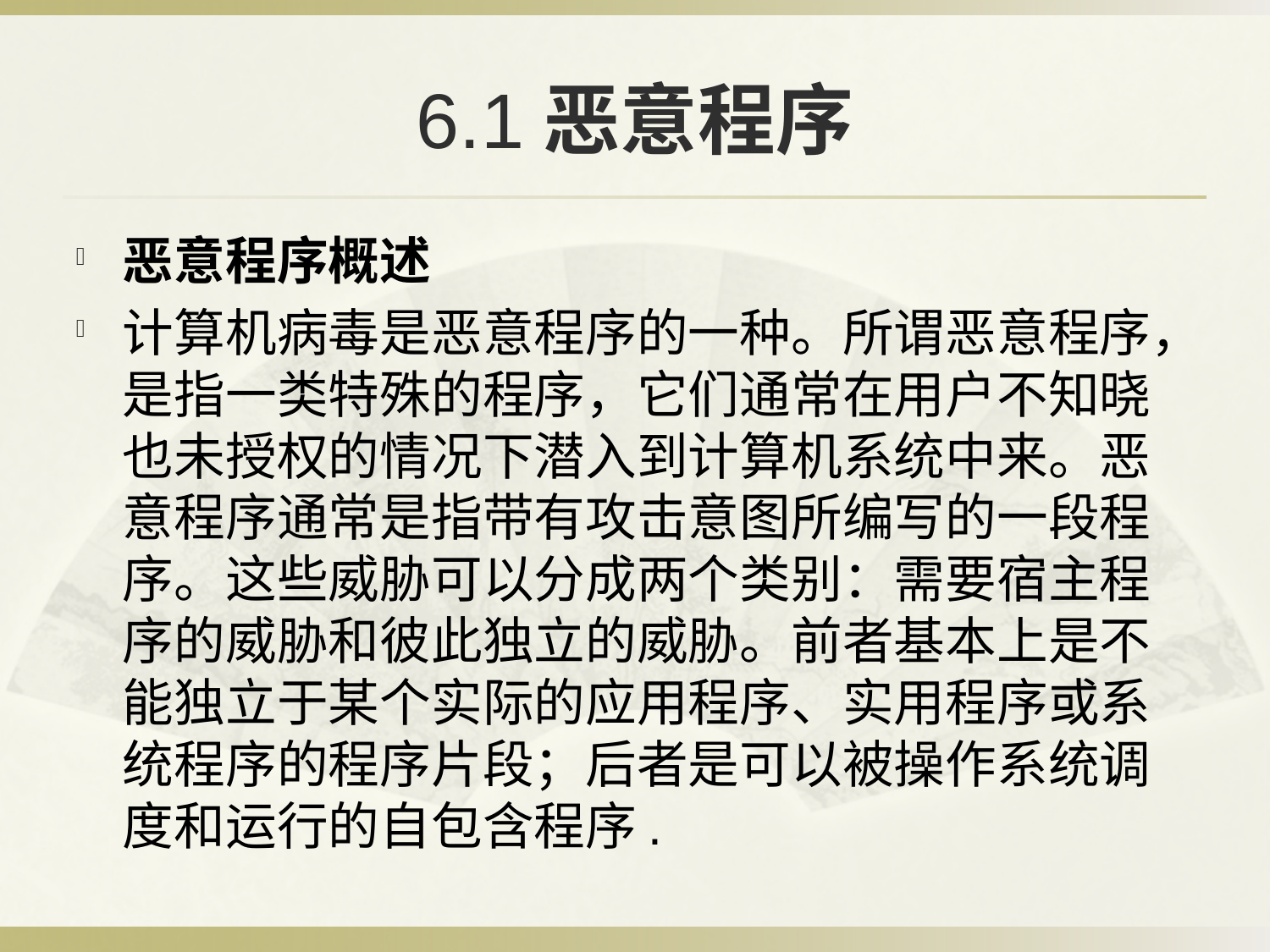

# 6.1恶意程序
恶意程序概述
计算机病毒是恶意程序的一种。所谓恶意程序，是指一类特殊的程序，它们通常在用户不知晓也未授权的情况下潜入到计算机系统中来。恶意程序通常是指带有攻击意图所编写的一段程序。这些威胁可以分成两个类别：需要宿主程序的威胁和彼此独立的威胁。前者基本上是不能独立于某个实际的应用程序、实用程序或系统程序的程序片段；后者是可以被操作系统调度和运行的自包含程序.